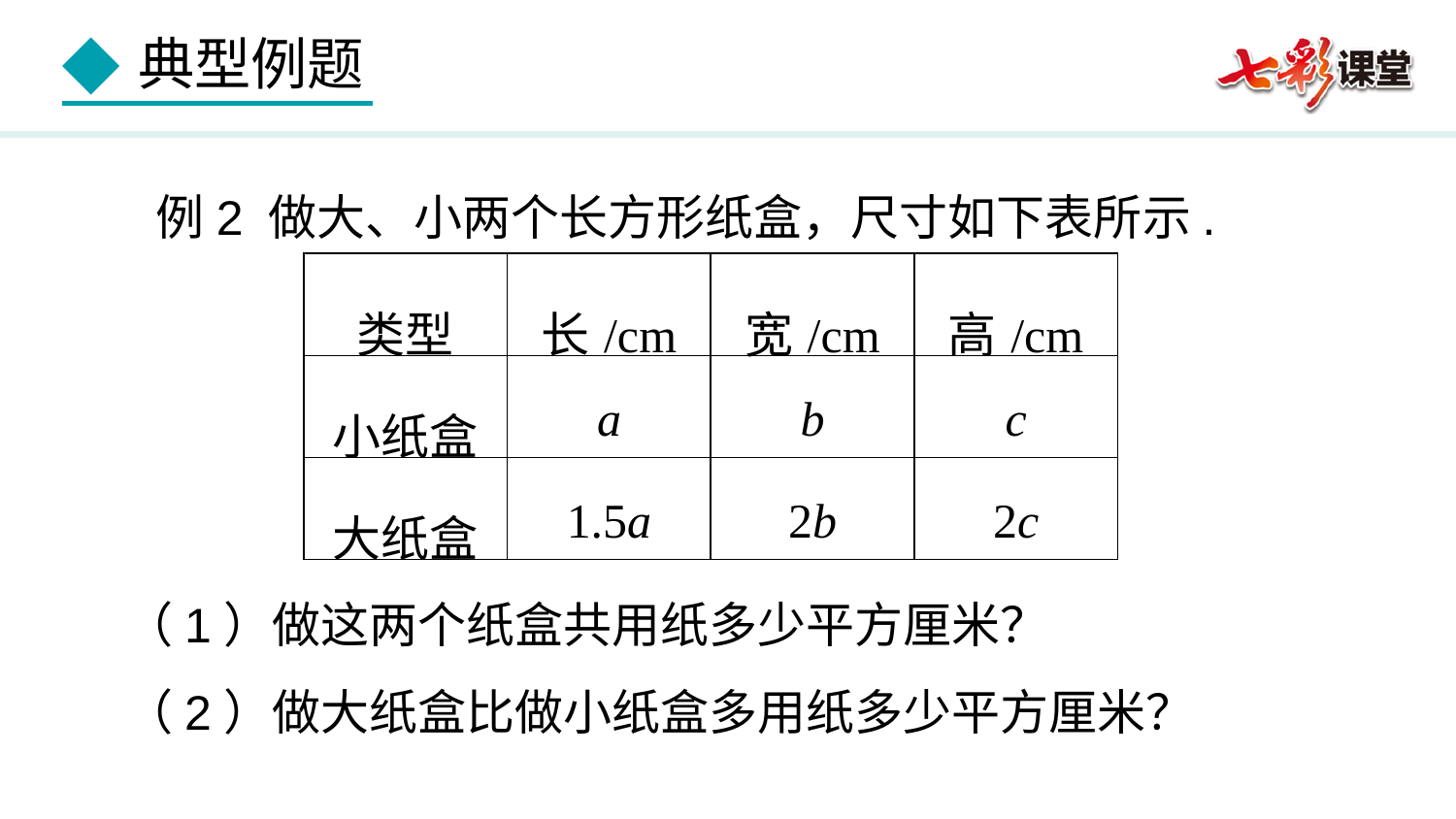

例2 做大、小两个长方形纸盒，尺寸如下表所示.
| 类型 | 长/cm | 宽/cm | 高/cm |
| --- | --- | --- | --- |
| 小纸盒 | a | b | c |
| 大纸盒 | 1.5a | 2b | 2c |
（1）做这两个纸盒共用纸多少平方厘米？
（2）做大纸盒比做小纸盒多用纸多少平方厘米？